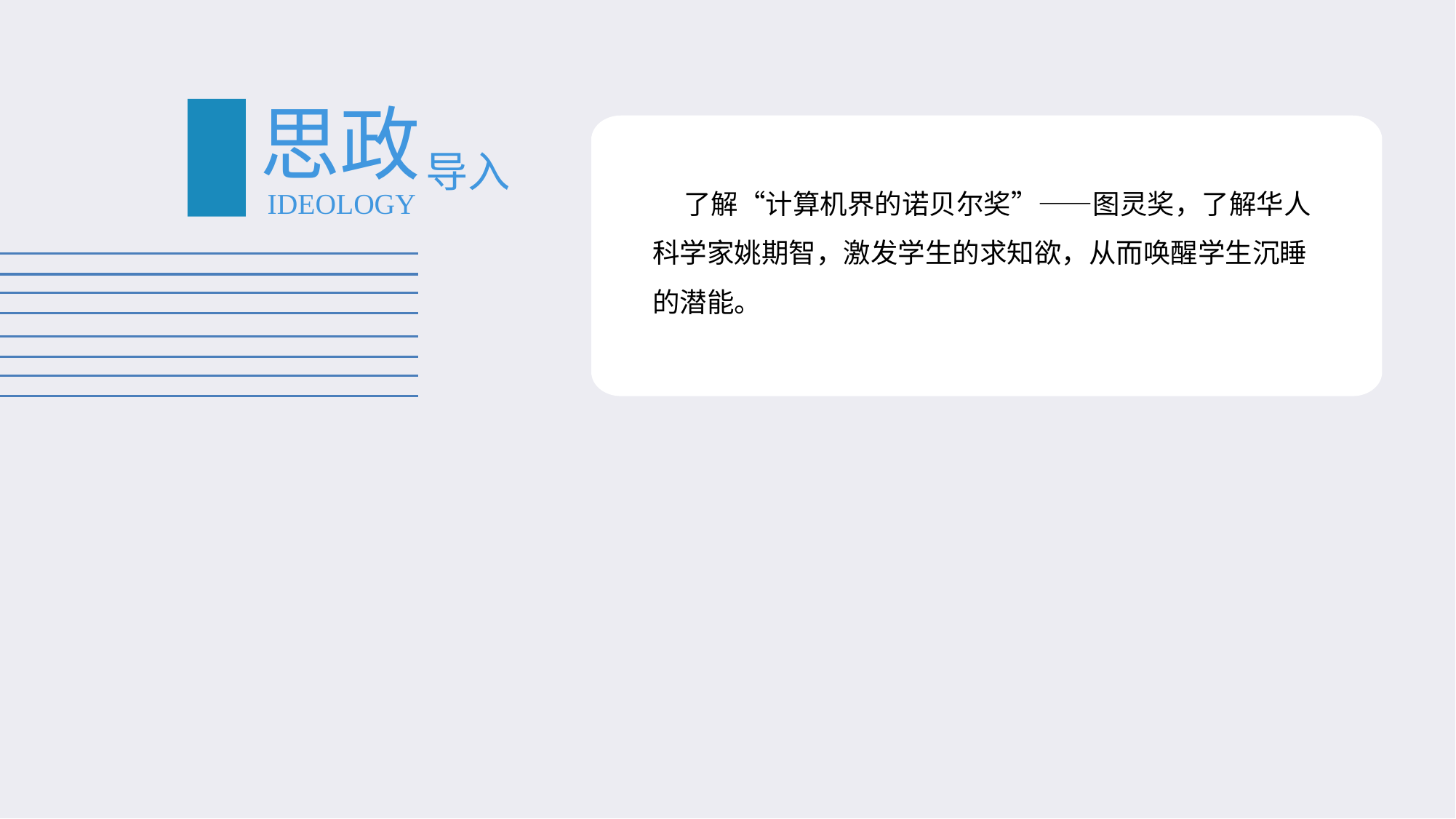

#
思政
导入

    了解“计算机界的诺贝尔奖”——图灵奖，了解华人科学家姚期智，激发学生的求知欲，从而唤醒学生沉睡的潜能。

IDEOLOGY